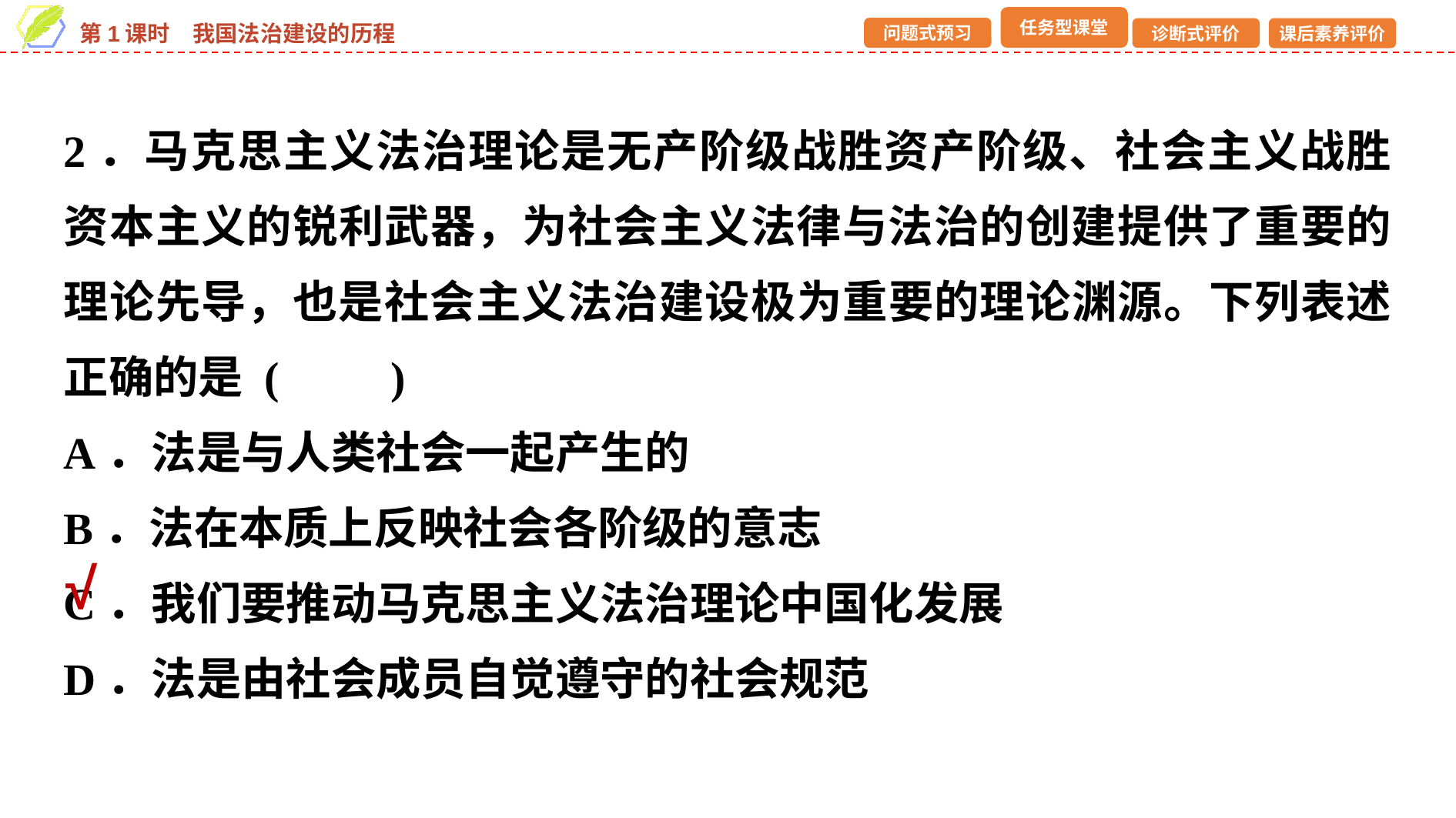

2．马克思主义法治理论是无产阶级战胜资产阶级、社会主义战胜资本主义的锐利武器，为社会主义法律与法治的创建提供了重要的理论先导，也是社会主义法治建设极为重要的理论渊源。下列表述正确的是 (　　)
A．法是与人类社会一起产生的
B．法在本质上反映社会各阶级的意志
C．我们要推动马克思主义法治理论中国化发展
D．法是由社会成员自觉遵守的社会规范
√